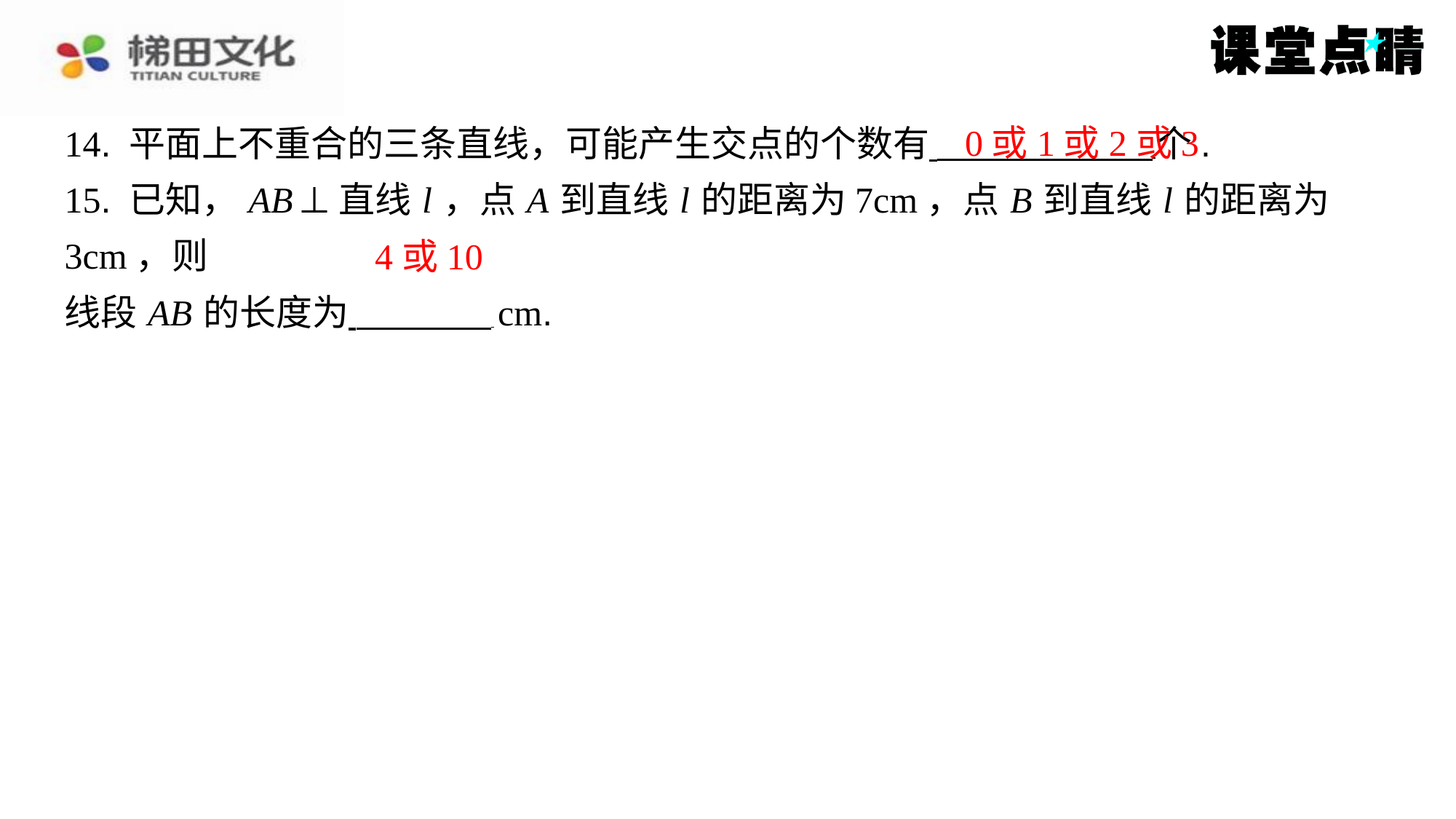

0或1或2或3
14. 平面上不重合的三条直线，可能产生交点的个数有                                  个.
15. 已知， AB ⊥直线 l ，点 A 到直线 l 的距离为7cm，点 B 到直线 l 的距离为3cm，则
线段 AB 的长度为                      cm.
4或10